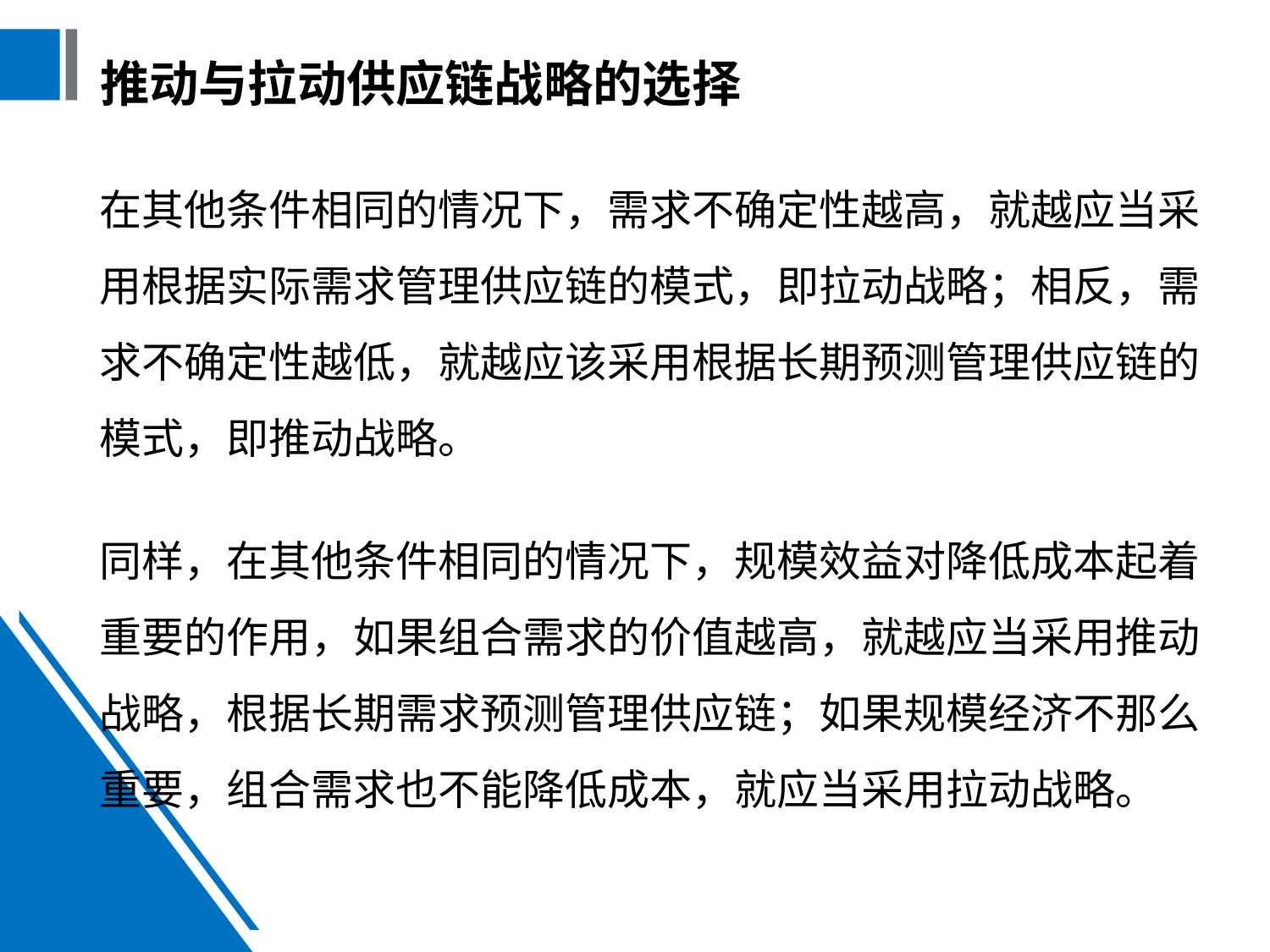

# 推动与拉动供应链战略的选择
在其他条件相同的情况下，需求不确定性越高，就越应当采用根据实际需求管理供应链的模式，即拉动战略；相反，需求不确定性越低，就越应该采用根据长期预测管理供应链的模式，即推动战略。
同样，在其他条件相同的情况下，规模效益对降低成本起着重要的作用，如果组合需求的价值越高，就越应当采用推动战略，根据长期需求预测管理供应链；如果规模经济不那么重要，组合需求也不能降低成本，就应当采用拉动战略。